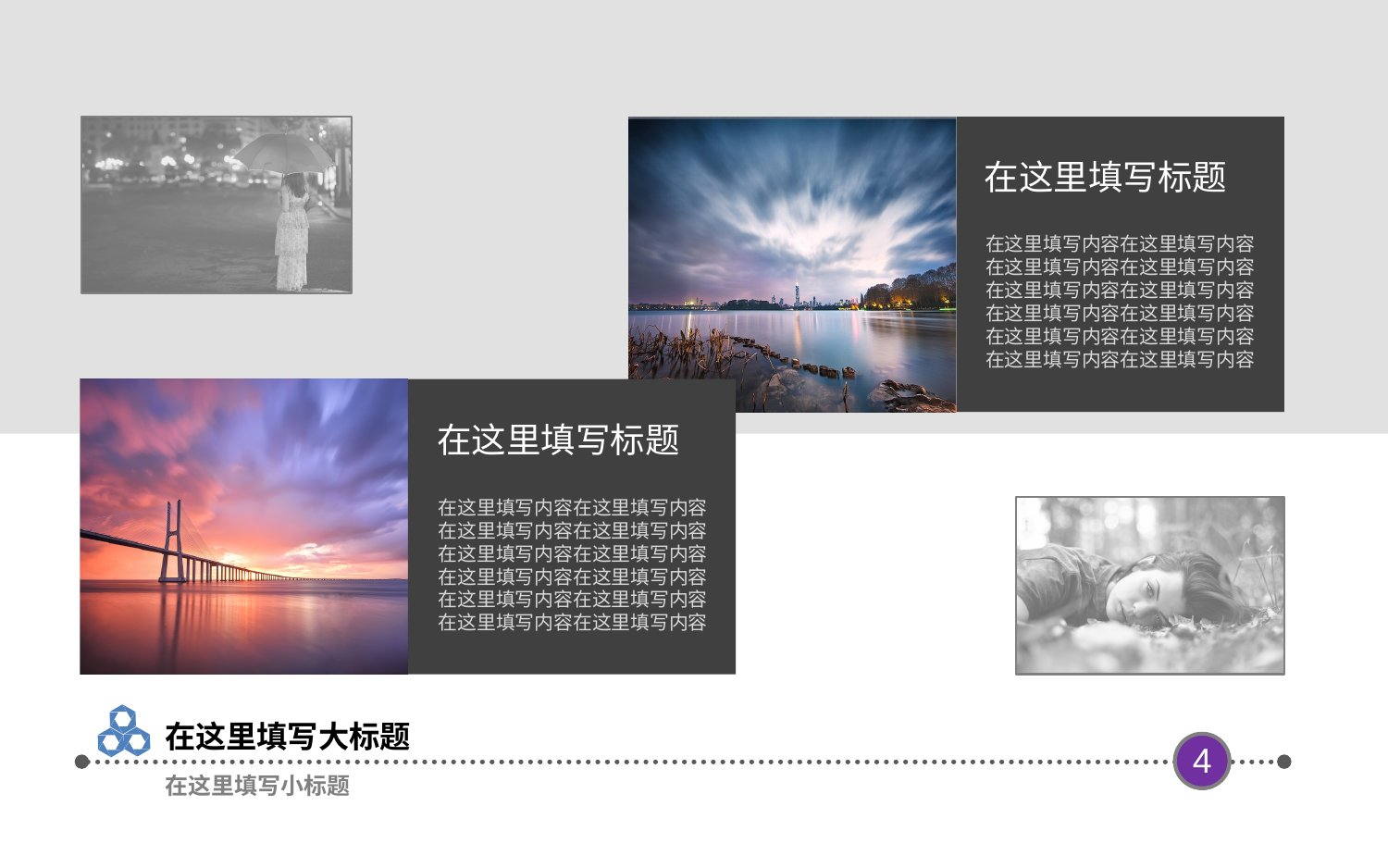

在这里填写标题
在这里填写内容在这里填写内容
在这里填写内容在这里填写内容
在这里填写内容在这里填写内容
在这里填写内容在这里填写内容
在这里填写内容在这里填写内容
在这里填写内容在这里填写内容

在这里填写标题
在这里填写内容在这里填写内容
在这里填写内容在这里填写内容
在这里填写内容在这里填写内容
在这里填写内容在这里填写内容
在这里填写内容在这里填写内容
在这里填写内容在这里填写内容

在这里填写大标题
4

在这里填写小标题